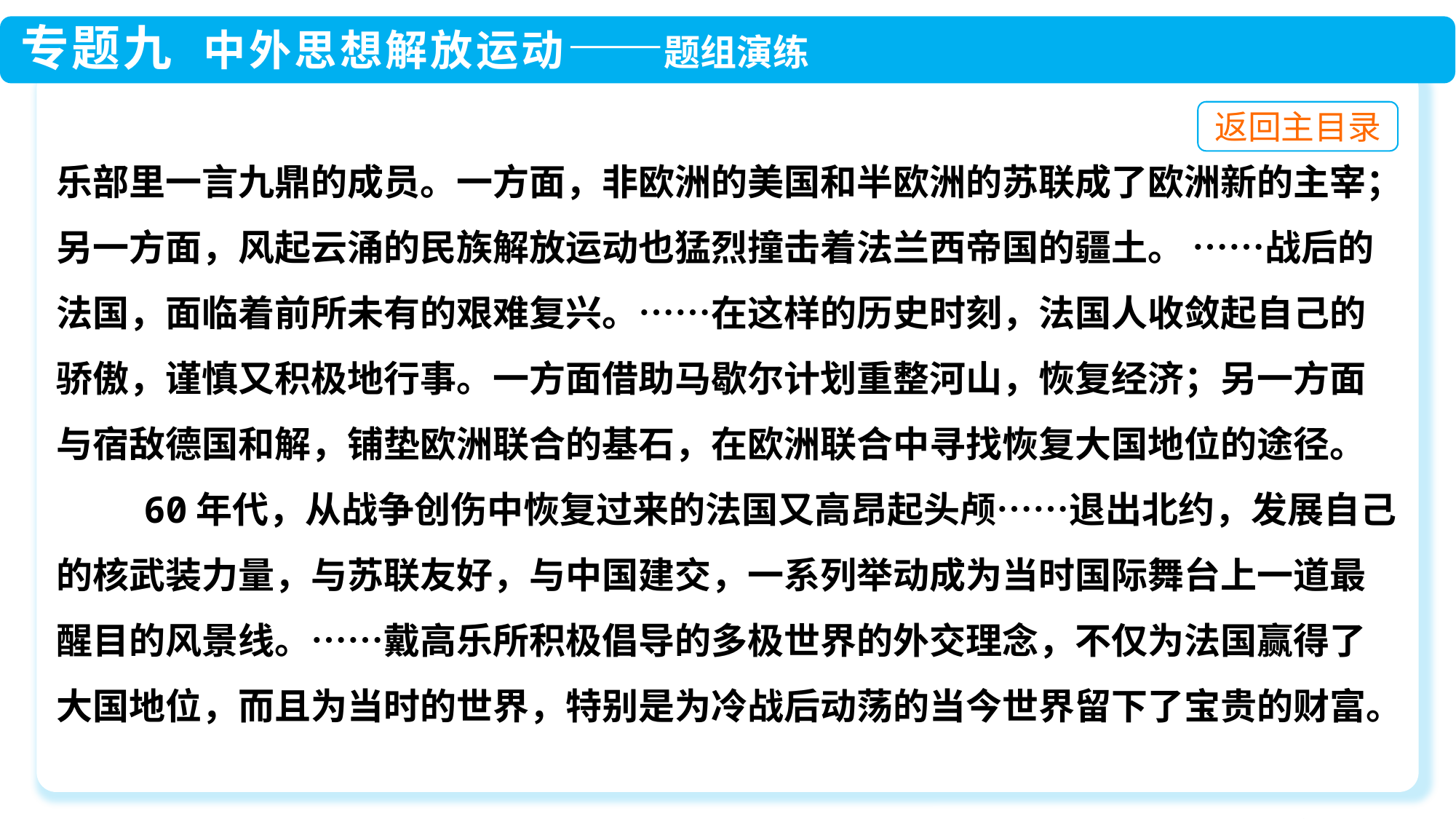

乐部里一言九鼎的成员。一方面，非欧洲的美国和半欧洲的苏联成了欧洲新的主宰；另一方面，风起云涌的民族解放运动也猛烈撞击着法兰西帝国的疆土。 ……战后的法国，面临着前所未有的艰难复兴。……在这样的历史时刻，法国人收敛起自己的骄傲，谨慎又积极地行事。一方面借助马歇尔计划重整河山，恢复经济；另一方面与宿敌德国和解，铺垫欧洲联合的基石，在欧洲联合中寻找恢复大国地位的途径。
    60年代，从战争创伤中恢复过来的法国又高昂起头颅……退出北约，发展自己的核武装力量，与苏联友好，与中国建交，一系列举动成为当时国际舞台上一道最醒目的风景线。……戴高乐所积极倡导的多极世界的外交理念，不仅为法国赢得了大国地位，而且为当时的世界，特别是为冷战后动荡的当今世界留下了宝贵的财富。
——许平《骄傲与自省:法兰西民族的忧患意识》